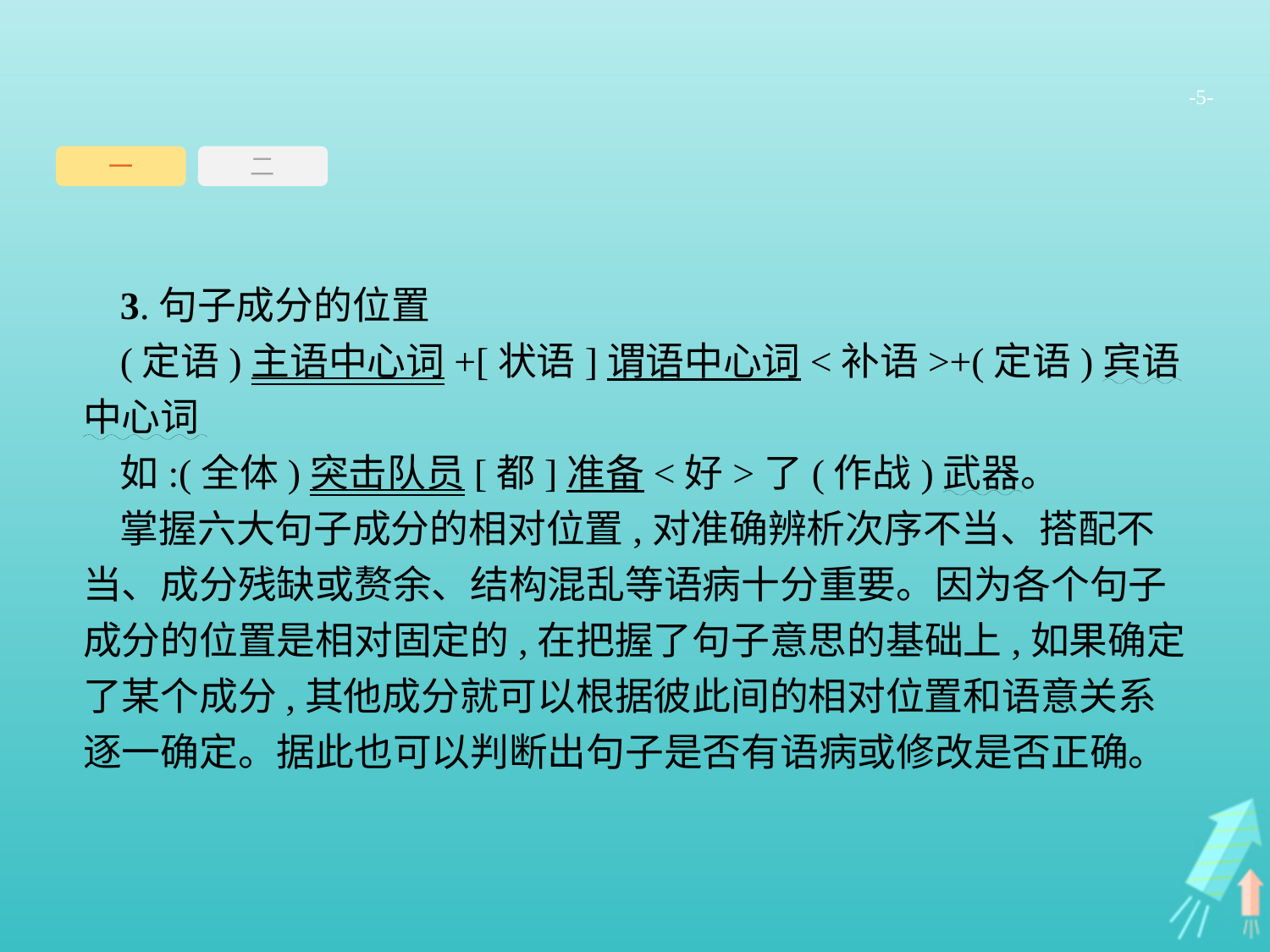

-5-
一
二
3.句子成分的位置
(定语)主语中心词+[状语]谓语中心词<补语>+(定语)宾语中心词
如:(全体)突击队员[都]准备<好>了(作战)武器。
掌握六大句子成分的相对位置,对准确辨析次序不当、搭配不当、成分残缺或赘余、结构混乱等语病十分重要。因为各个句子成分的位置是相对固定的,在把握了句子意思的基础上,如果确定了某个成分,其他成分就可以根据彼此间的相对位置和语意关系逐一确定。据此也可以判断出句子是否有语病或修改是否正确。